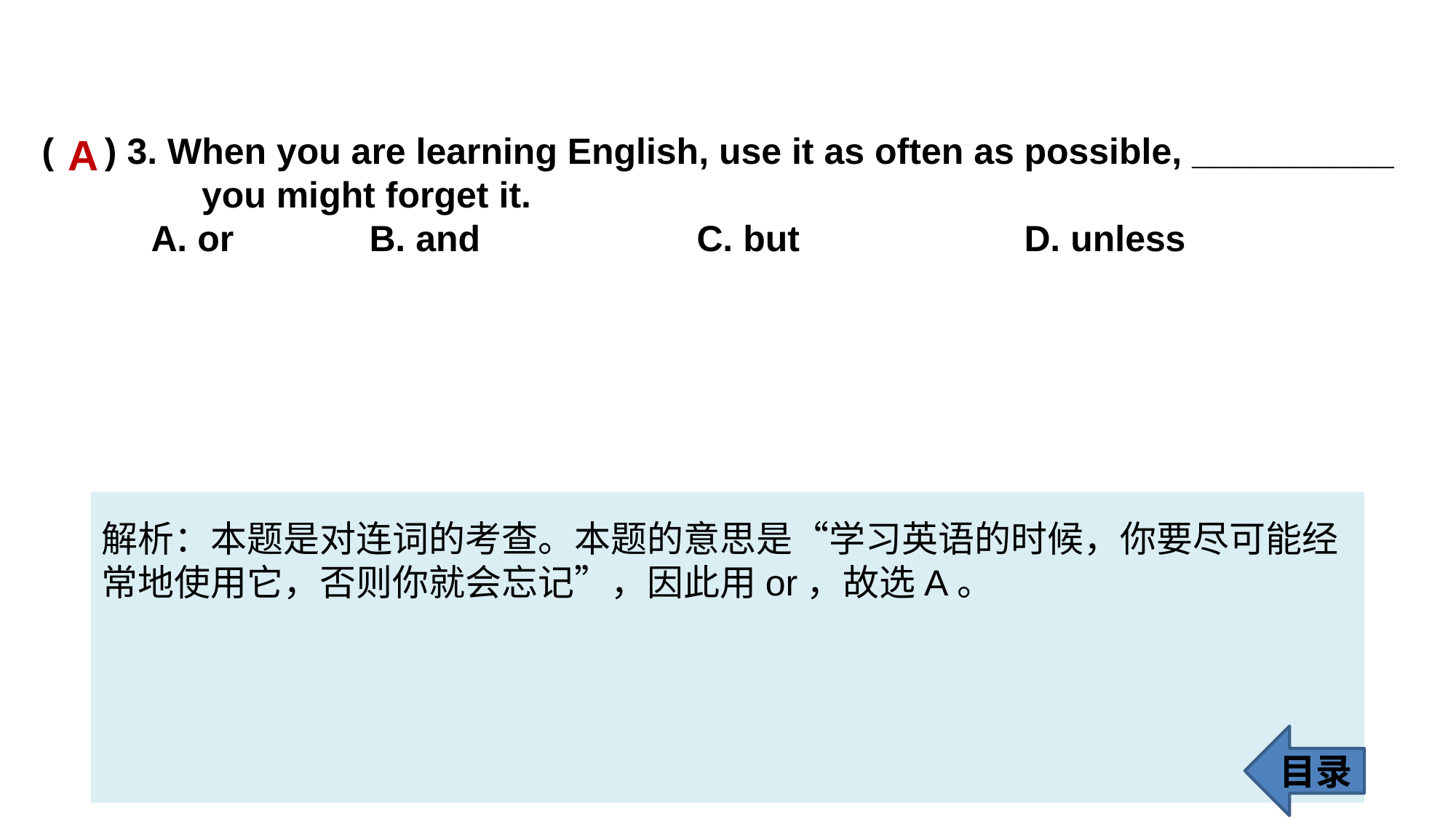

(     ) 3. When you are learning English, use it as often as possible, __________ 	     you might forget it.
	A. or 		B. and 		C. but 		D. unless
A

解析：本题是对连词的考查。本题的意思是“学习英语的时候，你要尽可能经
常地使用它，否则你就会忘记”，因此用or，故选A。
目录
62